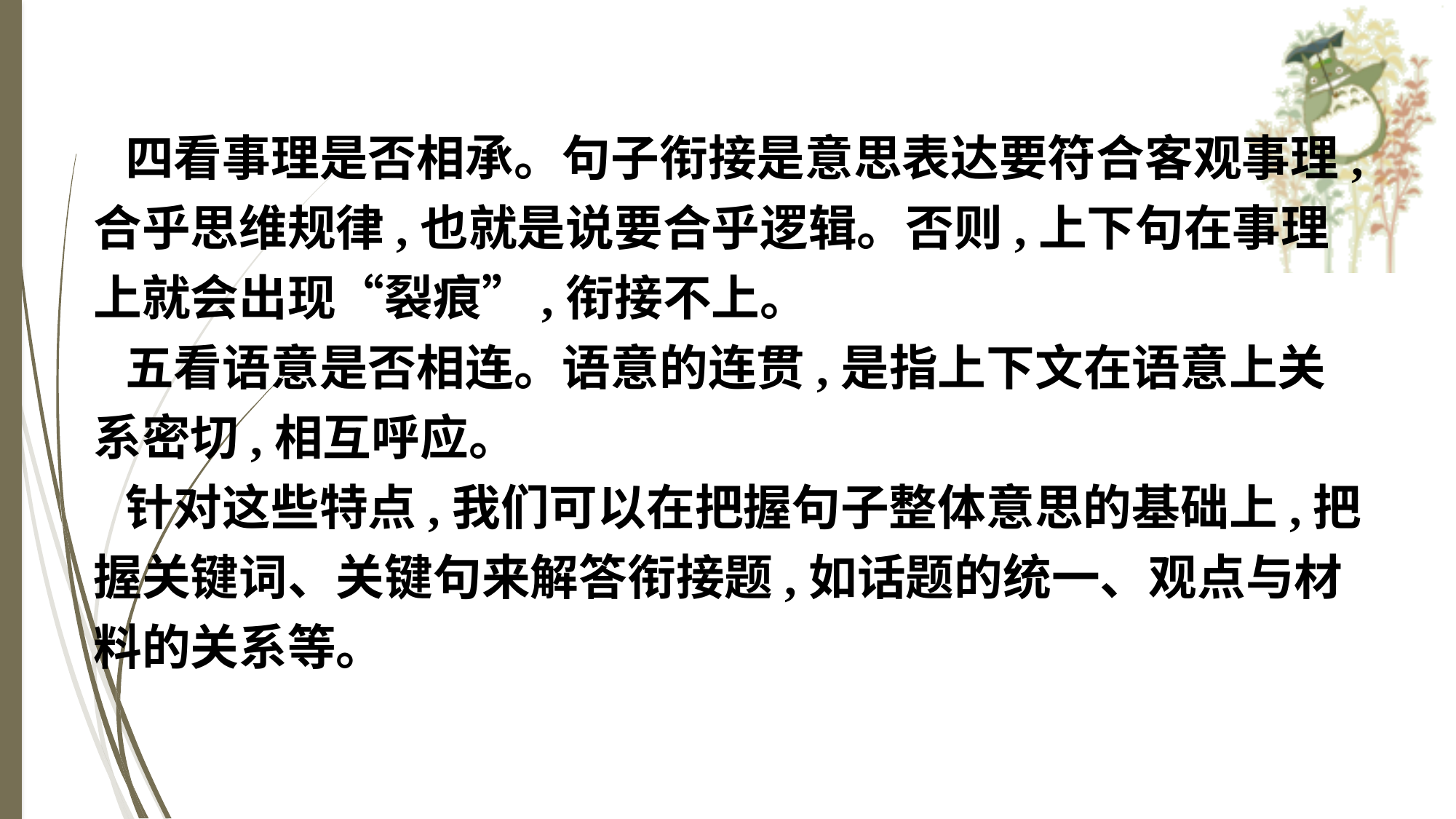

四看事理是否相承。句子衔接是意思表达要符合客观事理,合乎思维规律,也就是说要合乎逻辑。否则,上下句在事理上就会出现“裂痕”,衔接不上。
五看语意是否相连。语意的连贯,是指上下文在语意上关系密切,相互呼应。
针对这些特点,我们可以在把握句子整体意思的基础上,把握关键词、关键句来解答衔接题,如话题的统一、观点与材料的关系等。